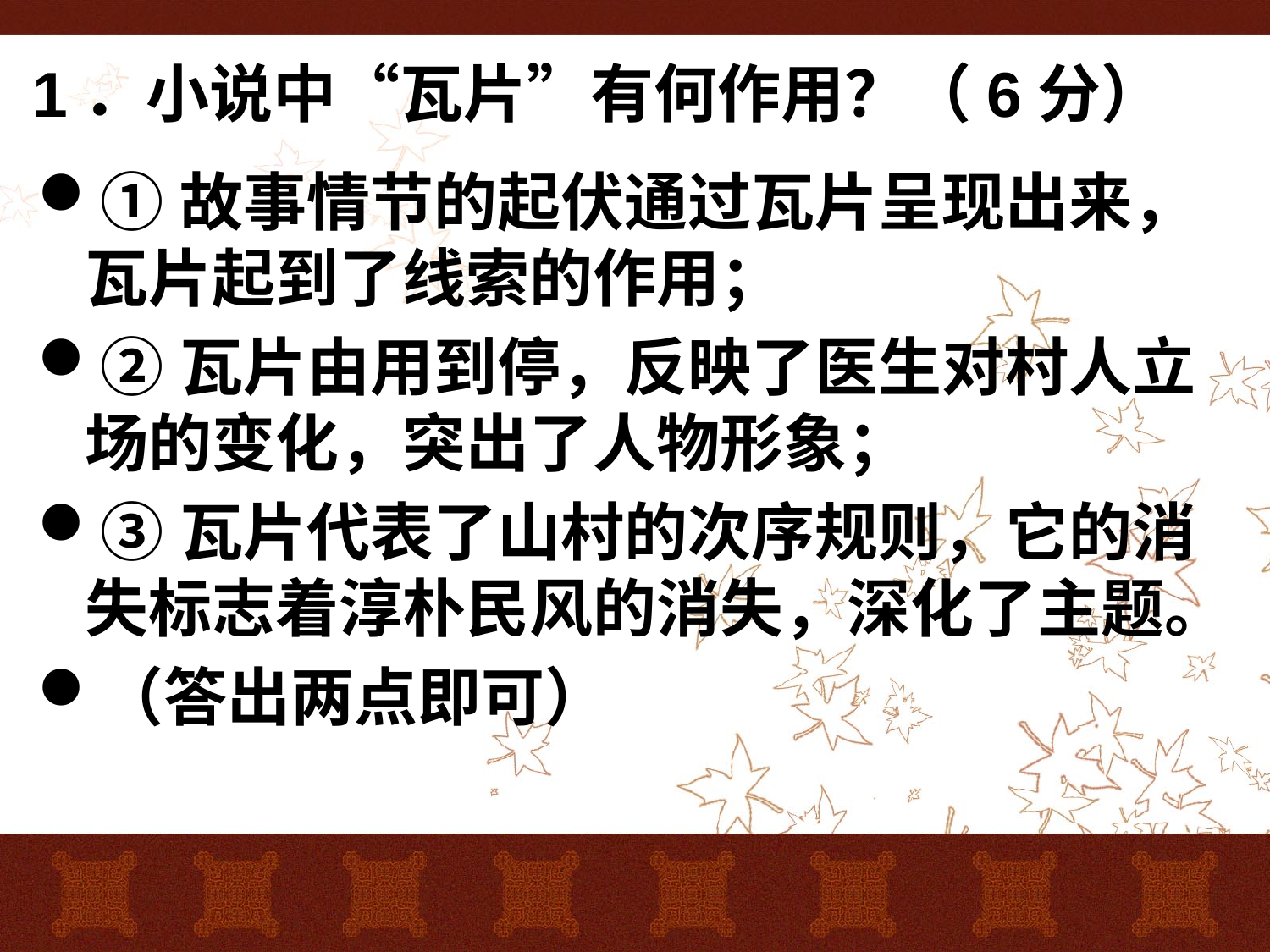

1．小说中“瓦片”有何作用？（6分）
①故事情节的起伏通过瓦片呈现出来，瓦片起到了线索的作用；
②瓦片由用到停，反映了医生对村人立场的变化，突出了人物形象；
③瓦片代表了山村的次序规则，它的消失标志着淳朴民风的消失，深化了主题。
（答出两点即可）